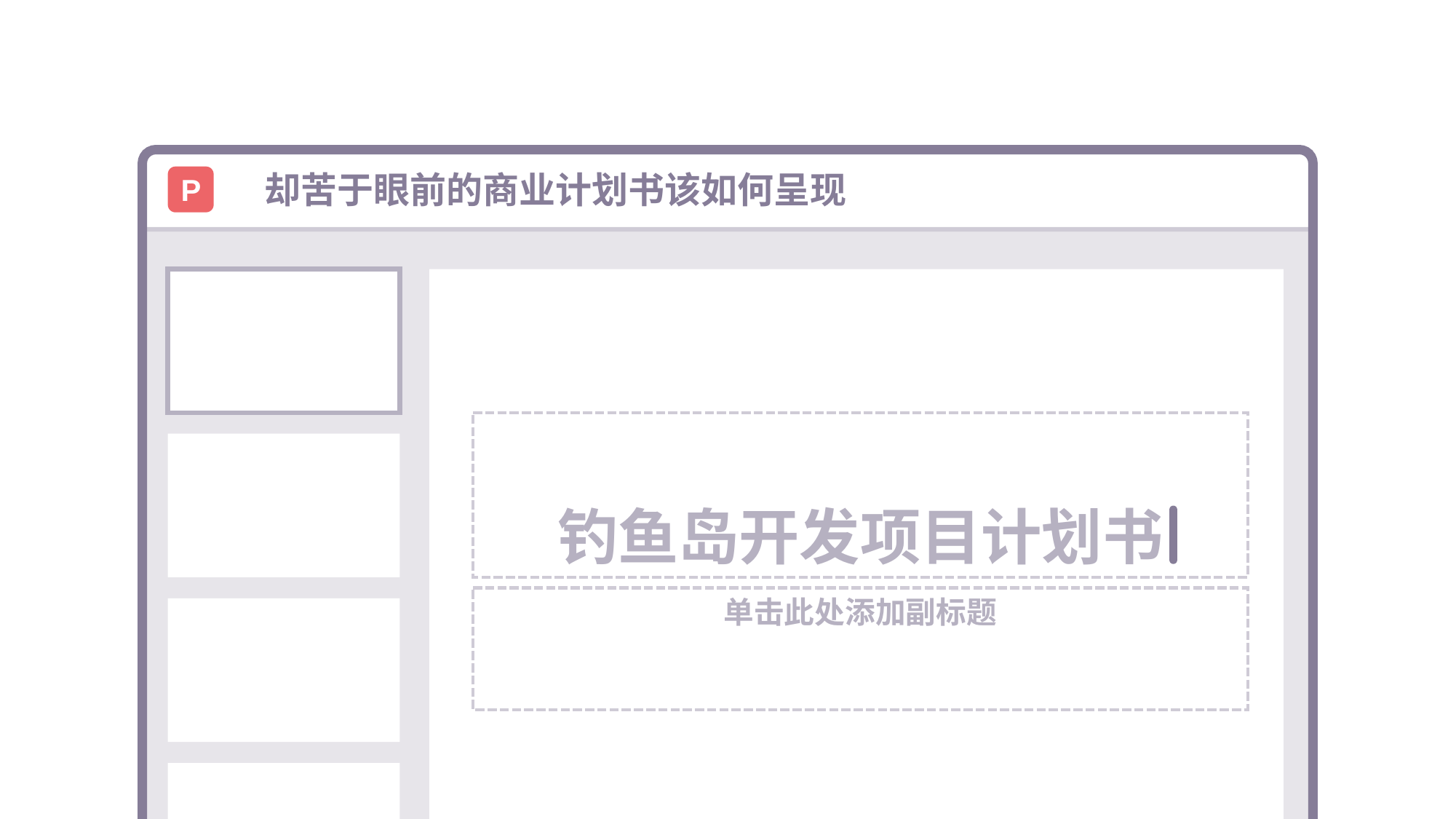

delay

却苦于眼前的商业计划书该如何呈现
P

钓鱼岛开发项目计划书

单击此处添加副标题